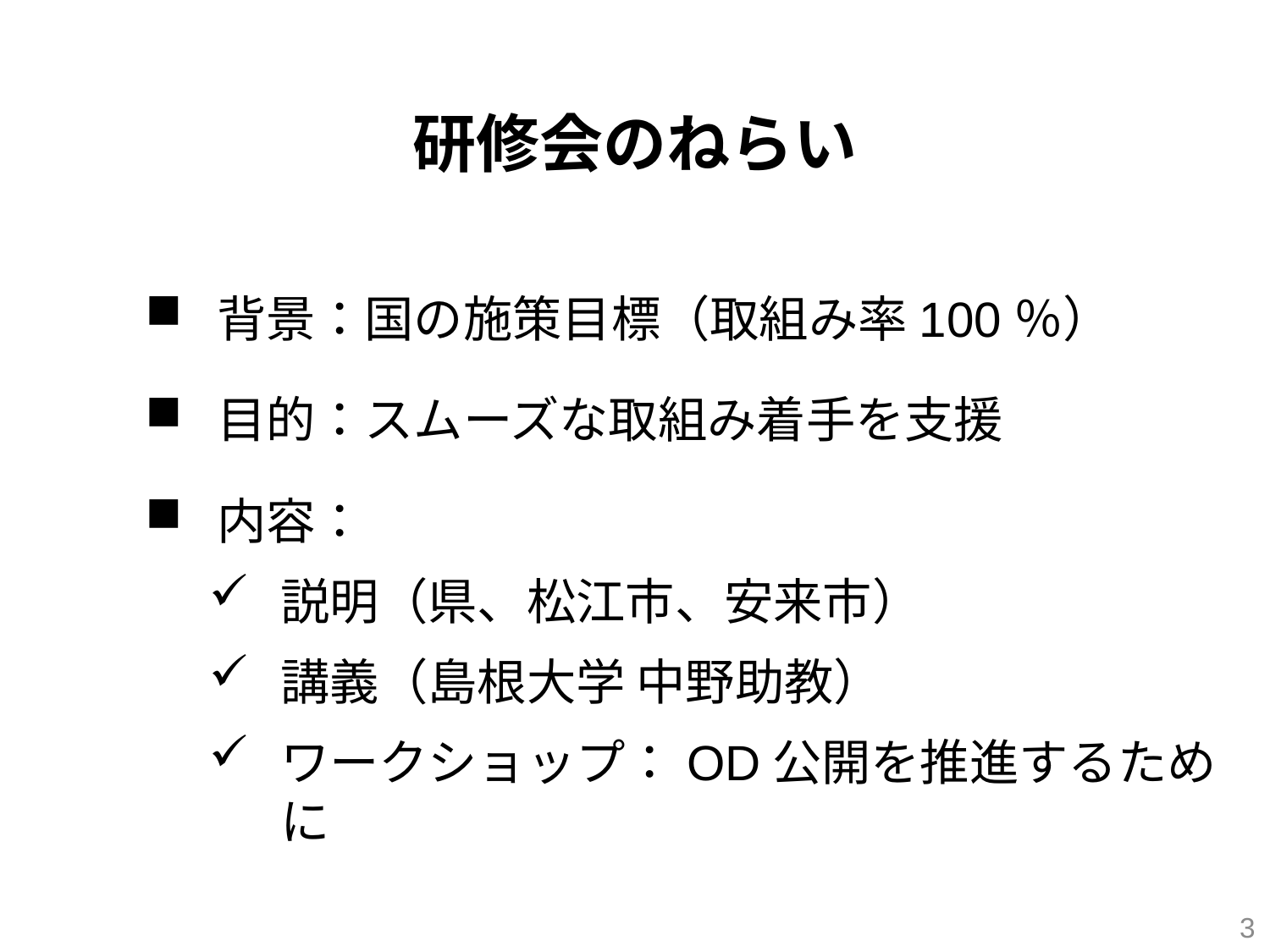

研修会のねらい
背景：国の施策目標（取組み率100％）
目的：スムーズな取組み着手を支援
内容：
説明（県、松江市、安来市）
講義（島根大学 中野助教）
ワークショップ：OD公開を推進するために
3